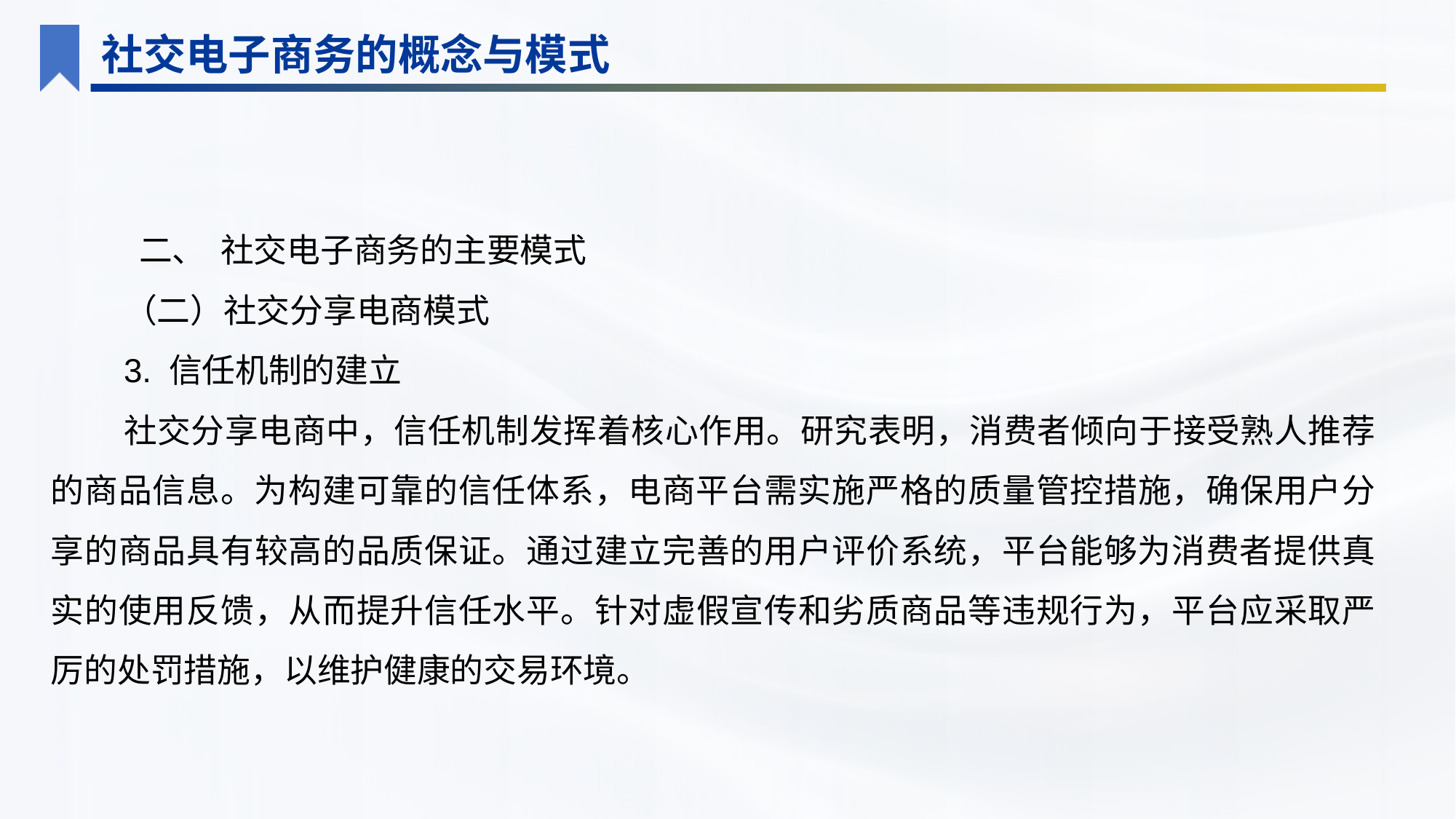

社交电子商务的概念与模式
 二、  社交电子商务的主要模式
（二）社交分享电商模式
3. 信任机制的建立
社交分享电商中，信任机制发挥着核心作用。研究表明，消费者倾向于接受熟人推荐的商品信息。为构建可靠的信任体系，电商平台需实施严格的质量管控措施，确保用户分享的商品具有较高的品质保证。通过建立完善的用户评价系统，平台能够为消费者提供真实的使用反馈，从而提升信任水平。针对虚假宣传和劣质商品等违规行为，平台应采取严厉的处罚措施，以维护健康的交易环境。